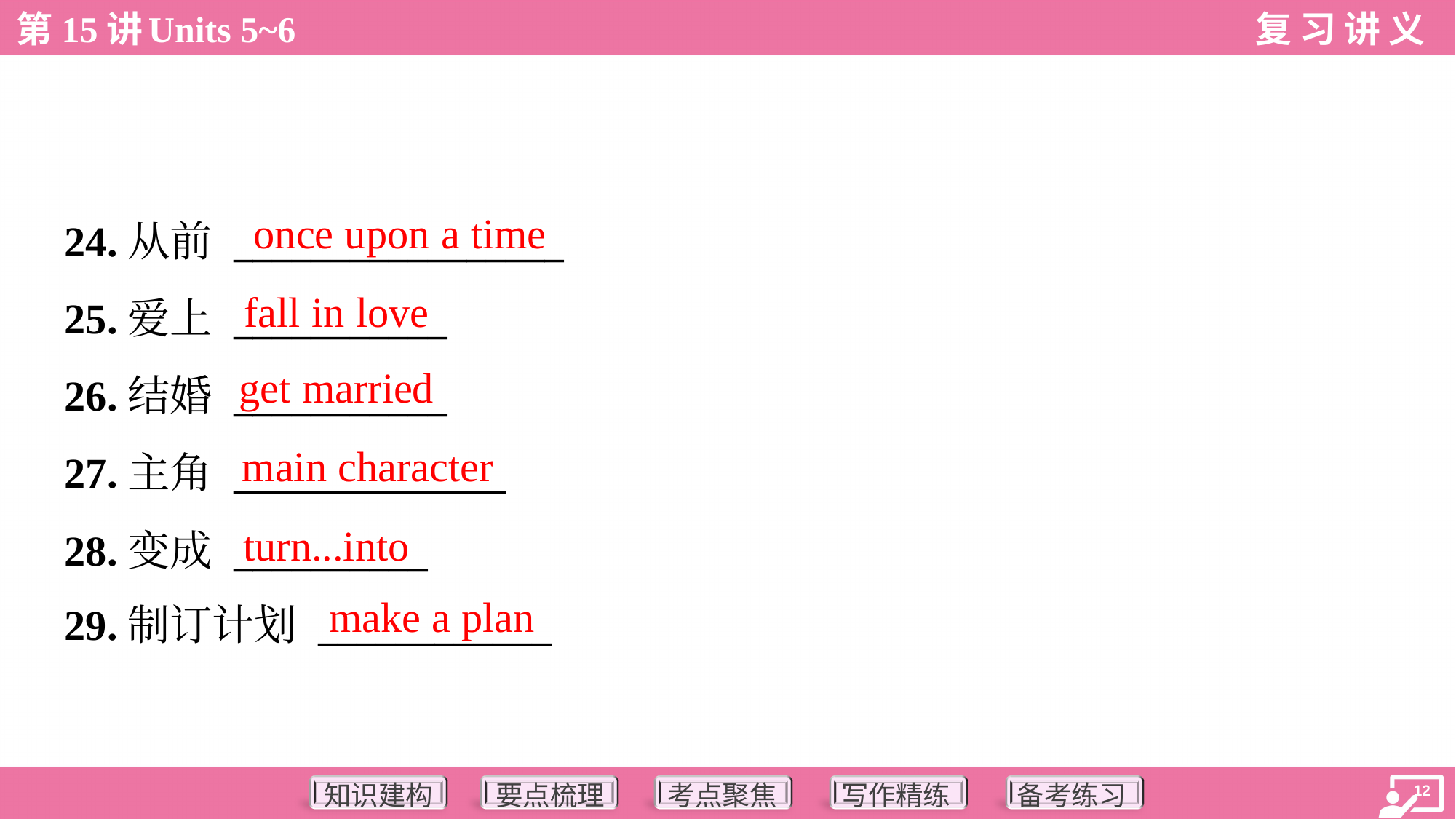

once upon a time
24.从前 _________________
25.爱上 ___________
26.结婚 ___________
27.主角 ______________
28.变成 __________
29.制订计划 ____________
fall in love
get married
main character
turn...into
make a plan